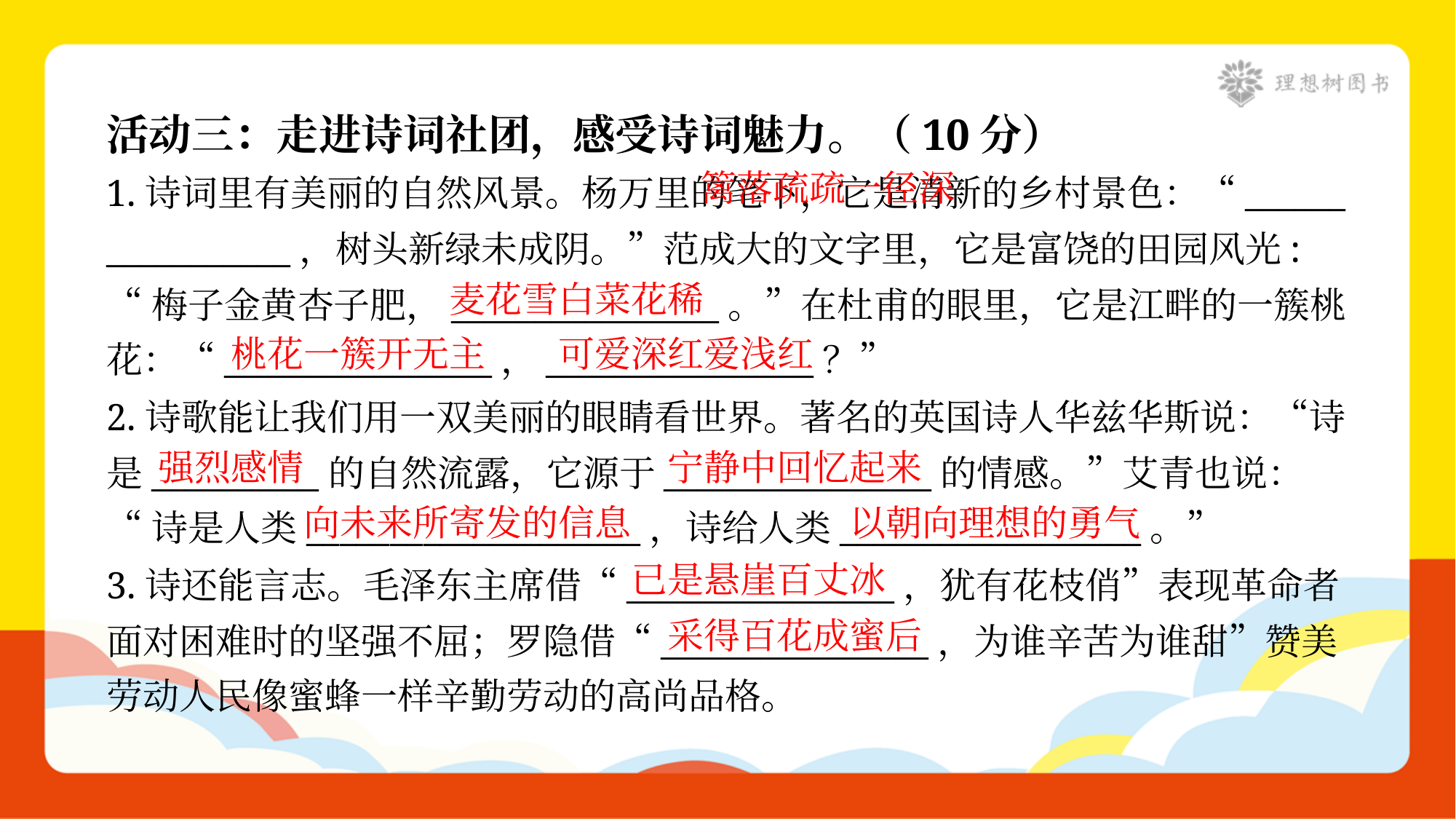

活动三：走进诗词社团，感受诗词魅力。（10分）
                                                               篱落疏疏一径深
1.诗词里有美丽的自然风景。杨万里的笔下，它是清新的乡村景色：“______
___________，树头新绿未成阴。”范成大的文字里，它是富饶的田园风光:
“梅子金黄杏子肥，________________。”在杜甫的眼里，它是江畔的一簇桃
花：“________________，________________？”
麦花雪白菜花稀
桃花一簇开无主
可爱深红爱浅红
2.诗歌能让我们用一双美丽的眼睛看世界。著名的英国诗人华兹华斯说：“诗
是__________的自然流露，它源于________________的情感。”艾青也说：
“诗是人类____________________，诗给人类__________________。”
强烈感情
宁静中回忆起来
向未来所寄发的信息
以朝向理想的勇气
已是悬崖百丈冰
3.诗还能言志。毛泽东主席借“________________，犹有花枝俏”表现革命者
面对困难时的坚强不屈；罗隐借“________________，为谁辛苦为谁甜”赞美
劳动人民像蜜蜂一样辛勤劳动的高尚品格。
采得百花成蜜后